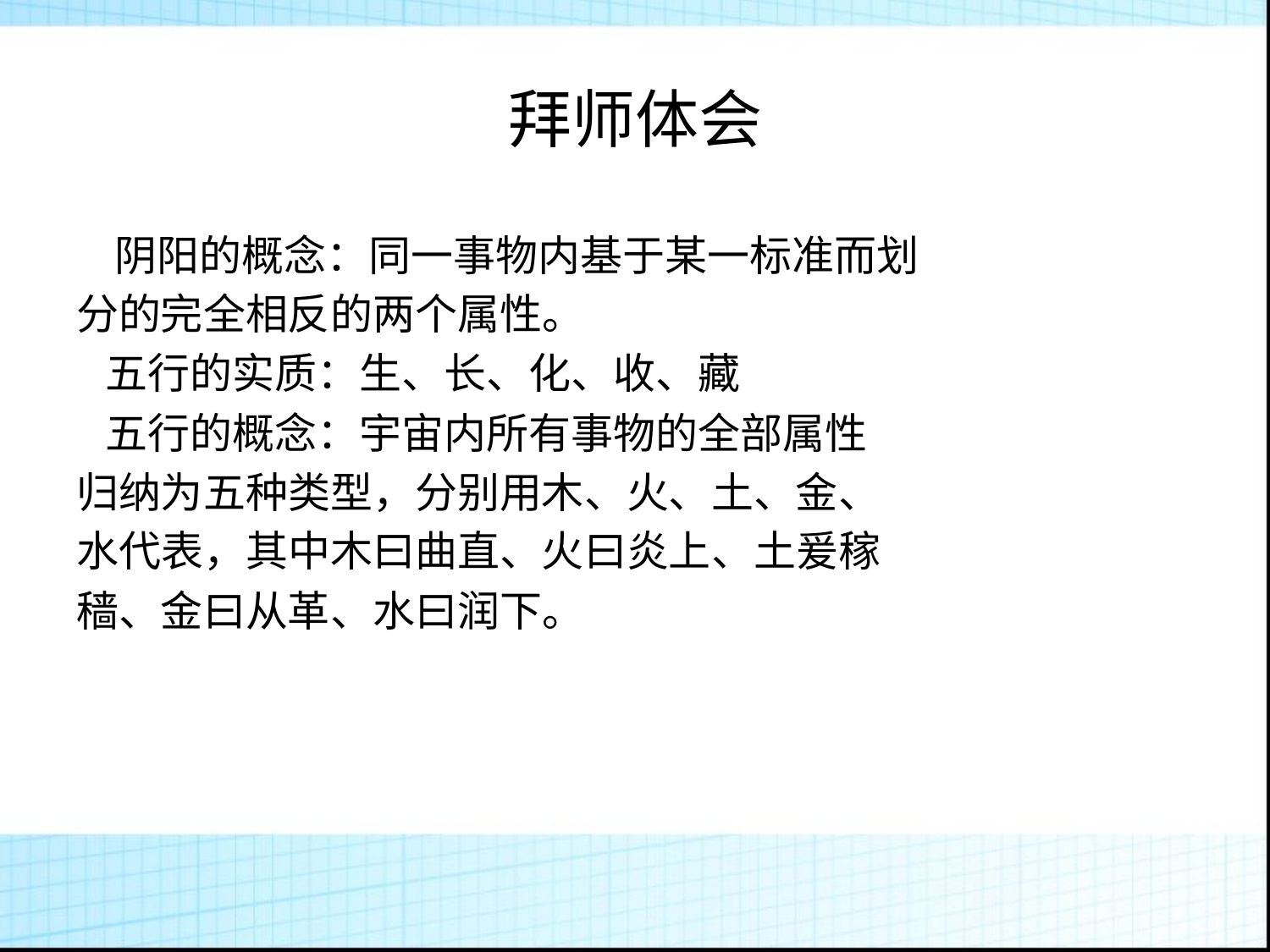

拜师体会
   阴阳的概念：同一事物内基于某一标准而划
分的完全相反的两个属性。
  五行的实质：生、长、化、收、藏
  五行的概念：宇宙内所有事物的全部属性
归纳为五种类型，分别用木、火、土、金、
水代表，其中木曰曲直、火曰炎上、土爰稼
穑、金曰从革、水曰润下。